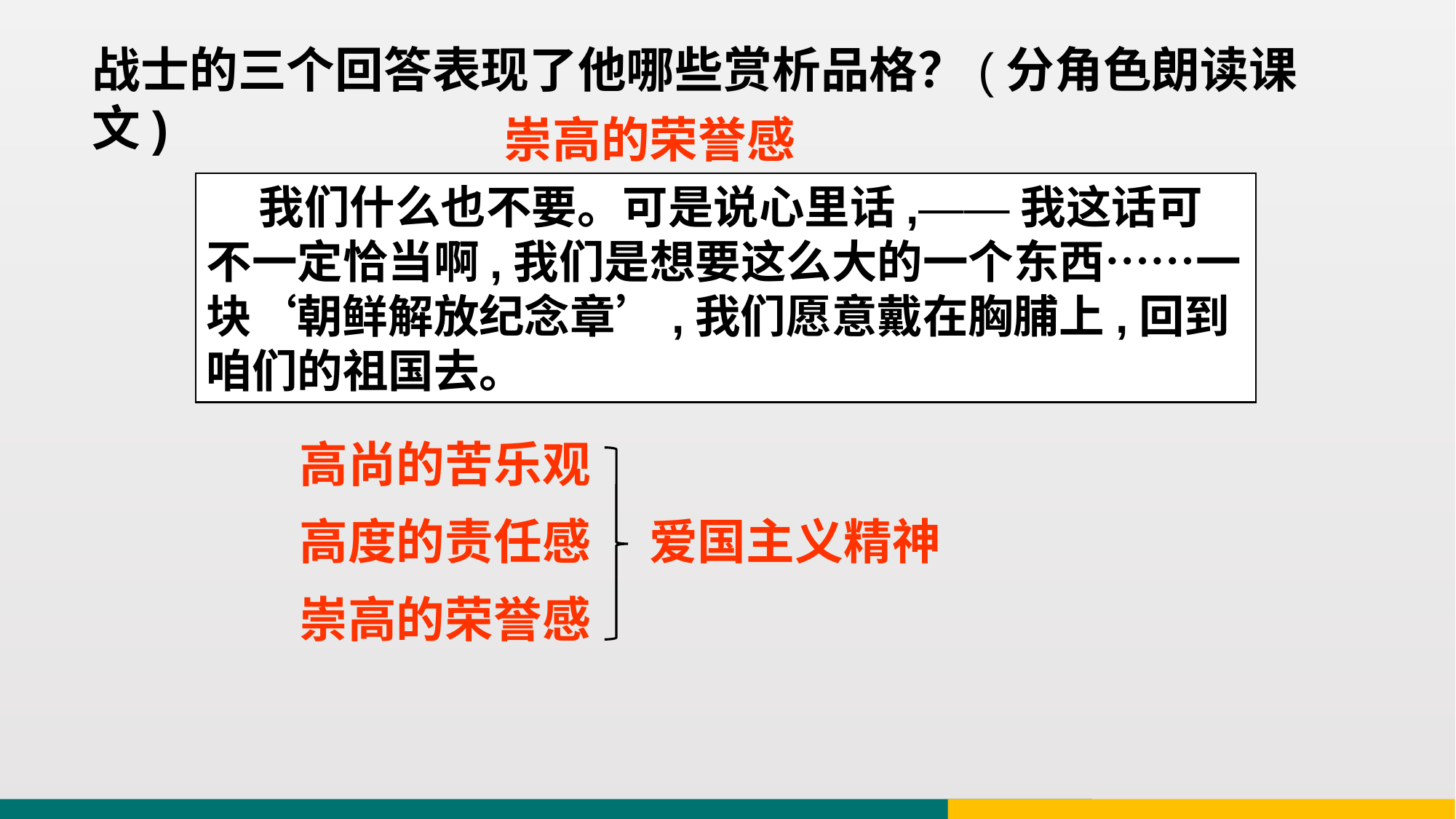

战士的三个回答表现了他哪些赏析品格？(分角色朗读课文)
崇高的荣誉感
    我们什么也不要。可是说心里话,——我这话可不一定恰当啊,我们是想要这么大的一个东西……一块‘朝鲜解放纪念章’,我们愿意戴在胸脯上,回到咱们的祖国去。
高尚的苦乐观

高度的责任感
爱国主义精神
崇高的荣誉感